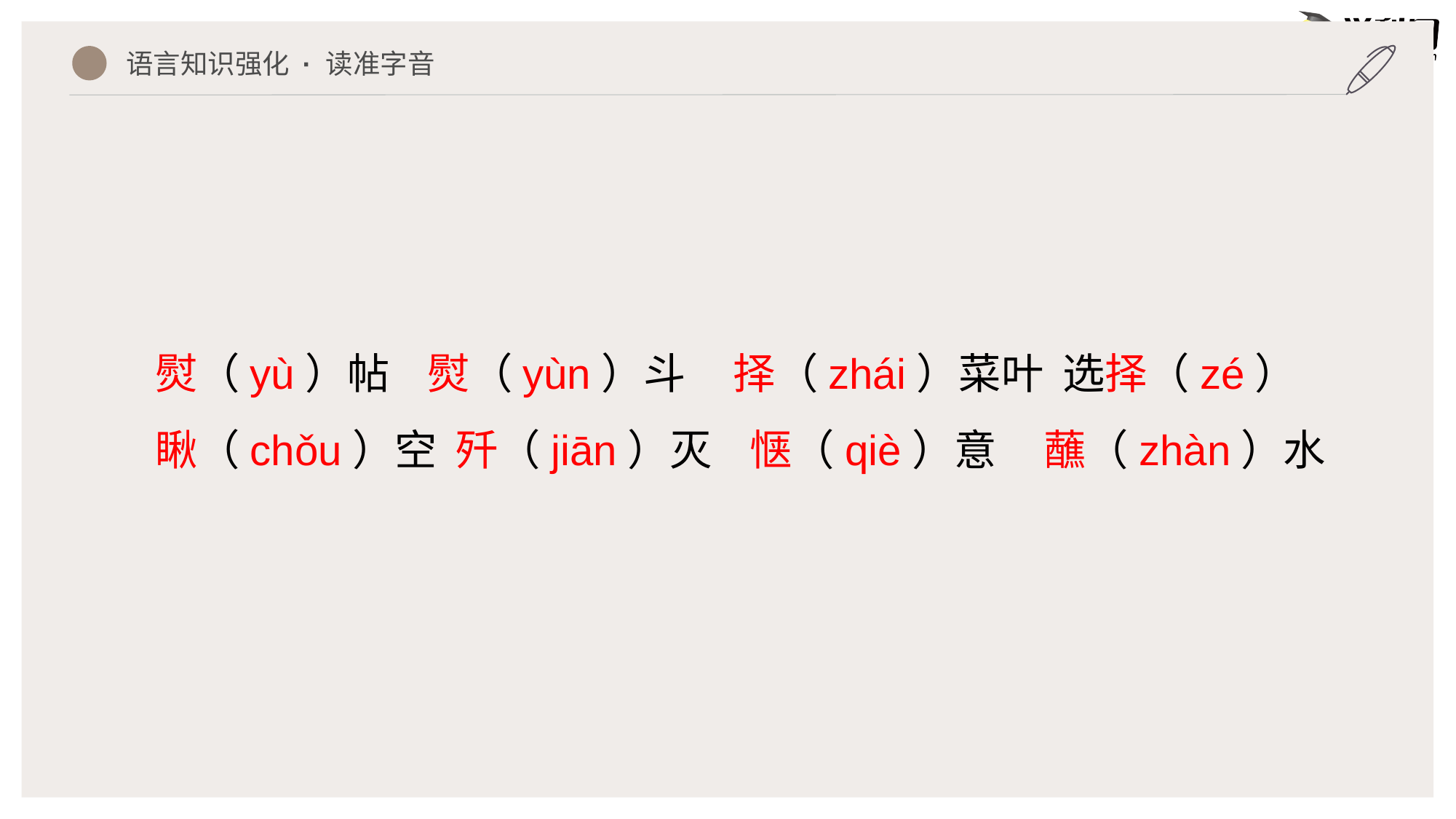

语言知识强化 · 读准字音

熨（yù）帖    熨（yùn）斗     择（zhái）菜叶  选择（zé）
瞅（chǒu）空  歼（jiān）灭    惬（qiè）意     蘸（zhàn）水